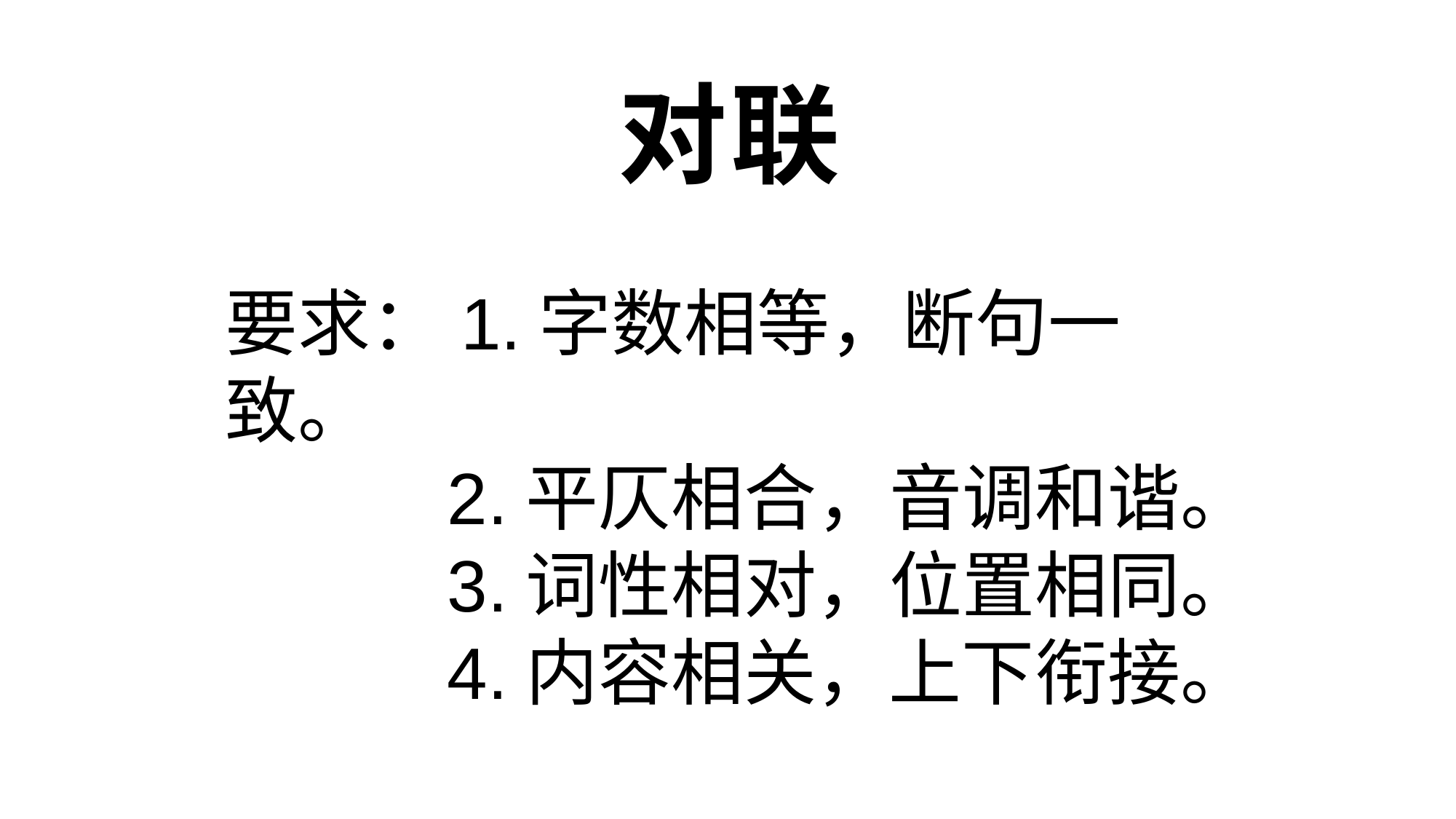

# 对联
要求：1.字数相等，断句一致。
           2.平仄相合，音调和谐。
           3.词性相对，位置相同。
           4.内容相关，上下衔接。